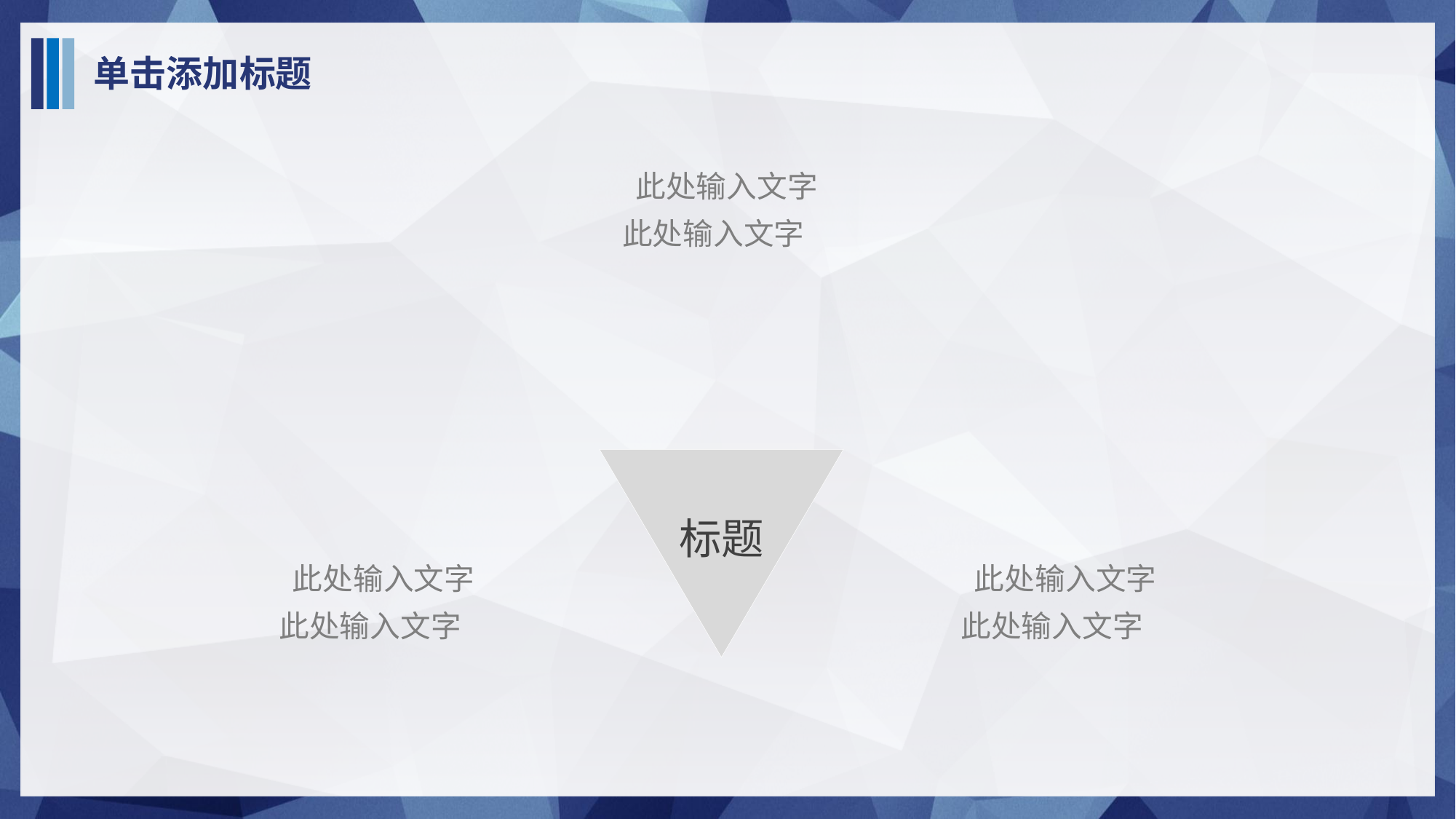

单击添加标题
此处输入文字
此处输入文字
标题
此处输入文字
此处输入文字
此处输入文字
此处输入文字